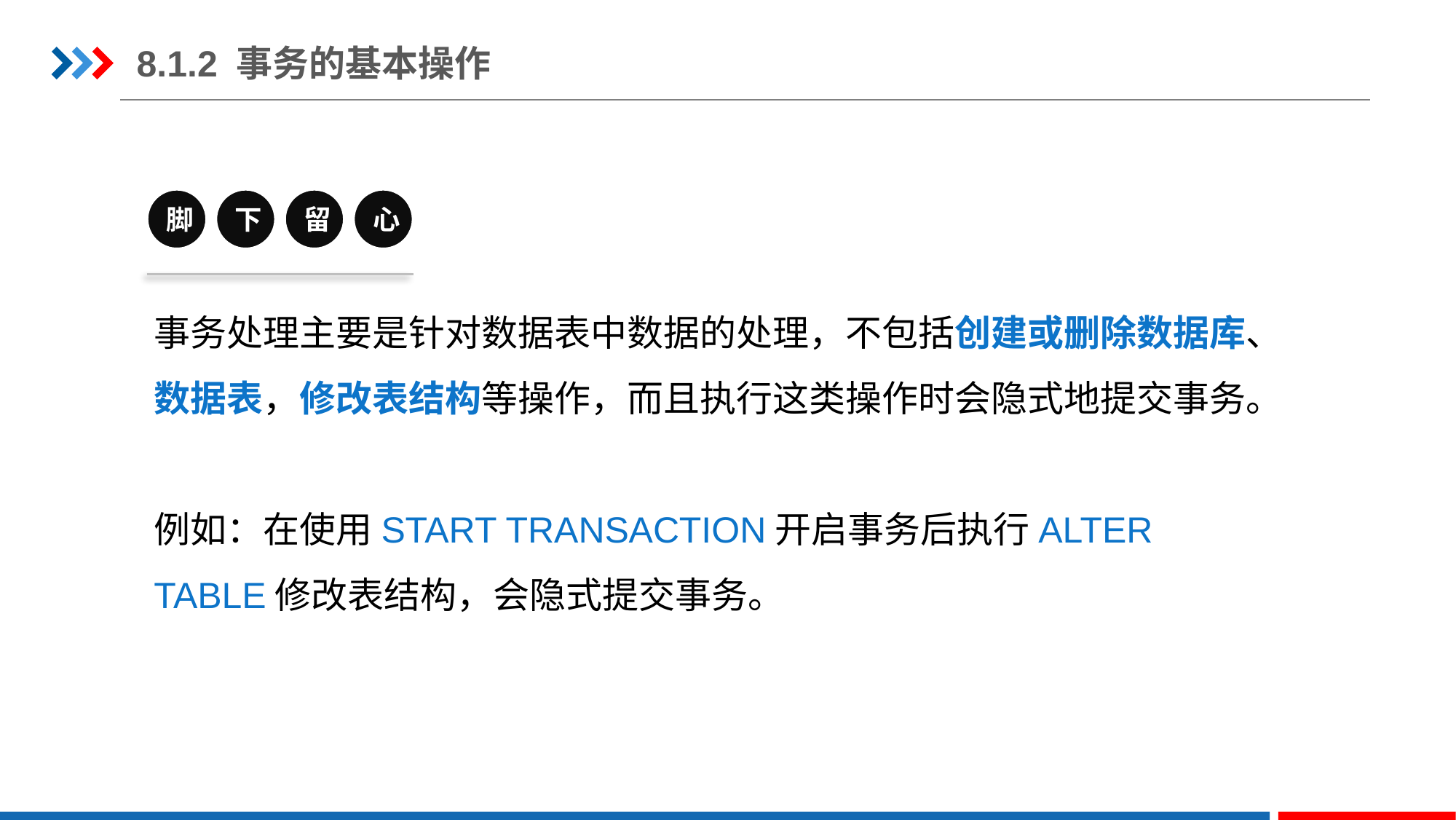

8.1.2 事务的基本操作
脚
下
留
心
事务处理主要是针对数据表中数据的处理，不包括创建或删除数据库、数据表，修改表结构等操作，而且执行这类操作时会隐式地提交事务。

例如：在使用START TRANSACTION开启事务后执行ALTER TABLE修改表结构，会隐式提交事务。